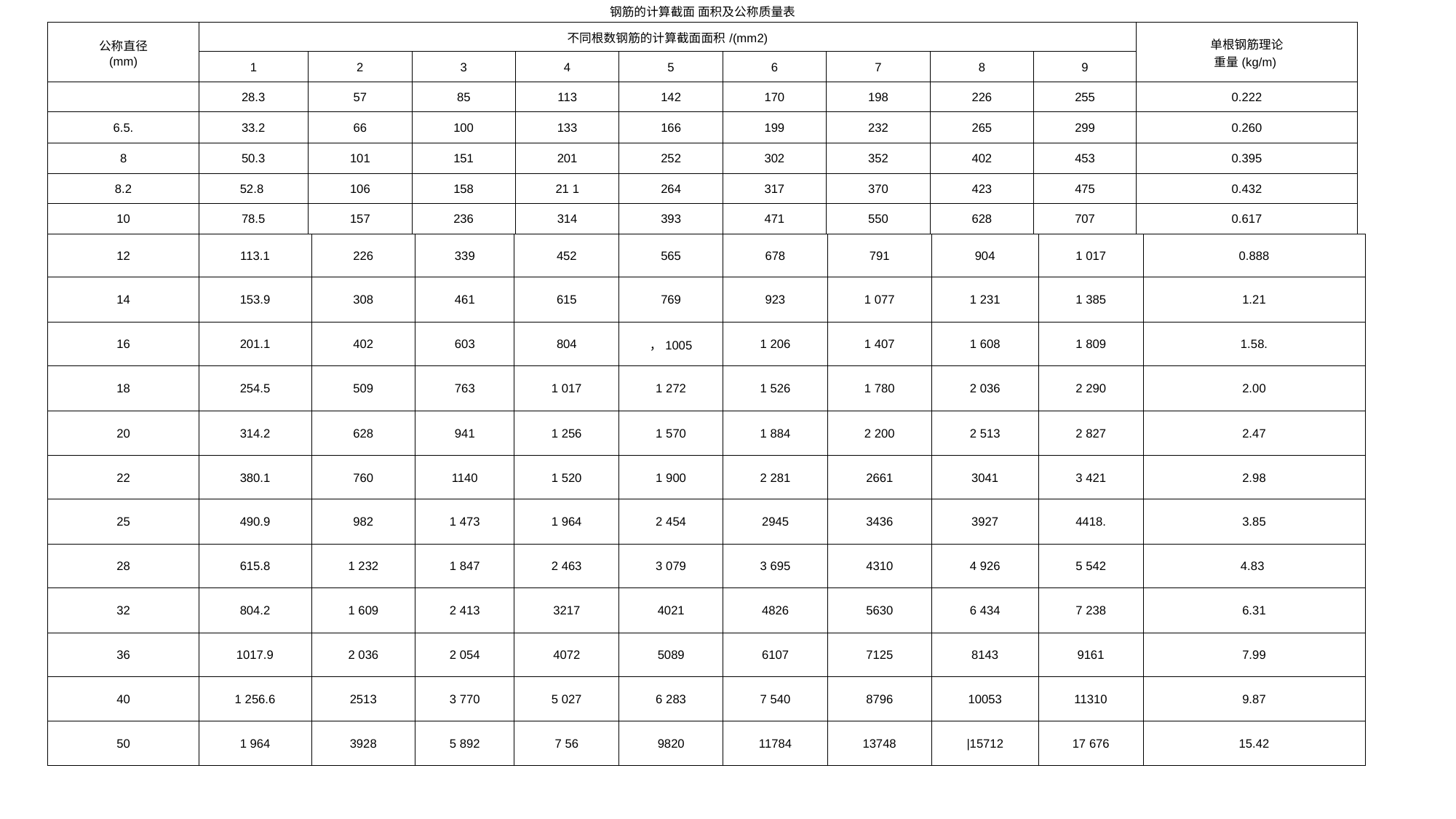

| 钢筋的计算截面 面积及公称质量表 |  |  |  |  |  |  |  |  |  |  |
| --- | --- | --- | --- | --- | --- | --- | --- | --- | --- | --- |
| 公称直径 (mm) | 不同根数钢筋的计算截面面积/(mm2) |  |  |  |  |  |  |  |  | 单根钢筋理论 重量(kg/m) |
|  | 1 | 2 | 3 | 4 | 5 | 6 | 7 | 8 | 9 |  |
|  | 28.3 | 57 | 85 | 113 | 142 | 170 | 198 | 226 | 255 | 0.222 |
| 6.5. | 33.2 | 66 | 100 | 133 | 166 | 199 | 232 | 265 | 299 | 0.260 |
| 8 | 50.3 | 101 | 151 | 201 | 252 | 302 | 352 | 402 | 453 | 0.395 |
| 8.2 | 52.8 | 106 | 158 | 21 1 | 264 | 317 | 370 | 423 | 475 | 0.432 |
| 10 | 78.5 | 157 | 236 | 314 | 393 | 471 | 550 | 628 | 707 | 0.617 |
| 12 | 113.1 | 226 | 339 | 452 | 565 | 678 | 791 | 904 | 1 017 | 0.888 |
| --- | --- | --- | --- | --- | --- | --- | --- | --- | --- | --- |
| 14 | 153.9 | 308 | 461 | 615 | 769 | 923 | 1 077 | 1 231 | 1 385 | 1.21 |
| 16 | 201.1 | 402 | 603 | 804 | ，1005 | 1 206 | 1 407 | 1 608 | 1 809 | 1.58. |
| 18 | 254.5 | 509 | 763 | 1 017 | 1 272 | 1 526 | 1 780 | 2 036 | 2 290 | 2.00 |
| 20 | 314.2 | 628 | 941 | 1 256 | 1 570 | 1 884 | 2 200 | 2 513 | 2 827 | 2.47 |
| 22 | 380.1 | 760 | 1140 | 1 520 | 1 900 | 2 281 | 2661 | 3041 | 3 421 | 2.98 |
| 25 | 490.9 | 982 | 1 473 | 1 964 | 2 454 | 2945 | 3436 | 3927 | 4418. | 3.85 |
| 28 | 615.8 | 1 232 | 1 847 | 2 463 | 3 079 | 3 695 | 4310 | 4 926 | 5 542 | 4.83 |
| 32 | 804.2 | 1 609 | 2 413 | 3217 | 4021 | 4826 | 5630 | 6 434 | 7 238 | 6.31 |
| 36 | 1017.9 | 2 036 | 2 054 | 4072 | 5089 | 6107 | 7125 | 8143 | 9161 | 7.99 |
| 40 | 1 256.6 | 2513 | 3 770 | 5 027 | 6 283 | 7 540 | 8796 | 10053 | 11310 | 9.87 |
| 50 | 1 964 | 3928 | 5 892 | 7 56 | 9820 | 11784 | 13748 | |15712 | 17 676 | 15.42 |